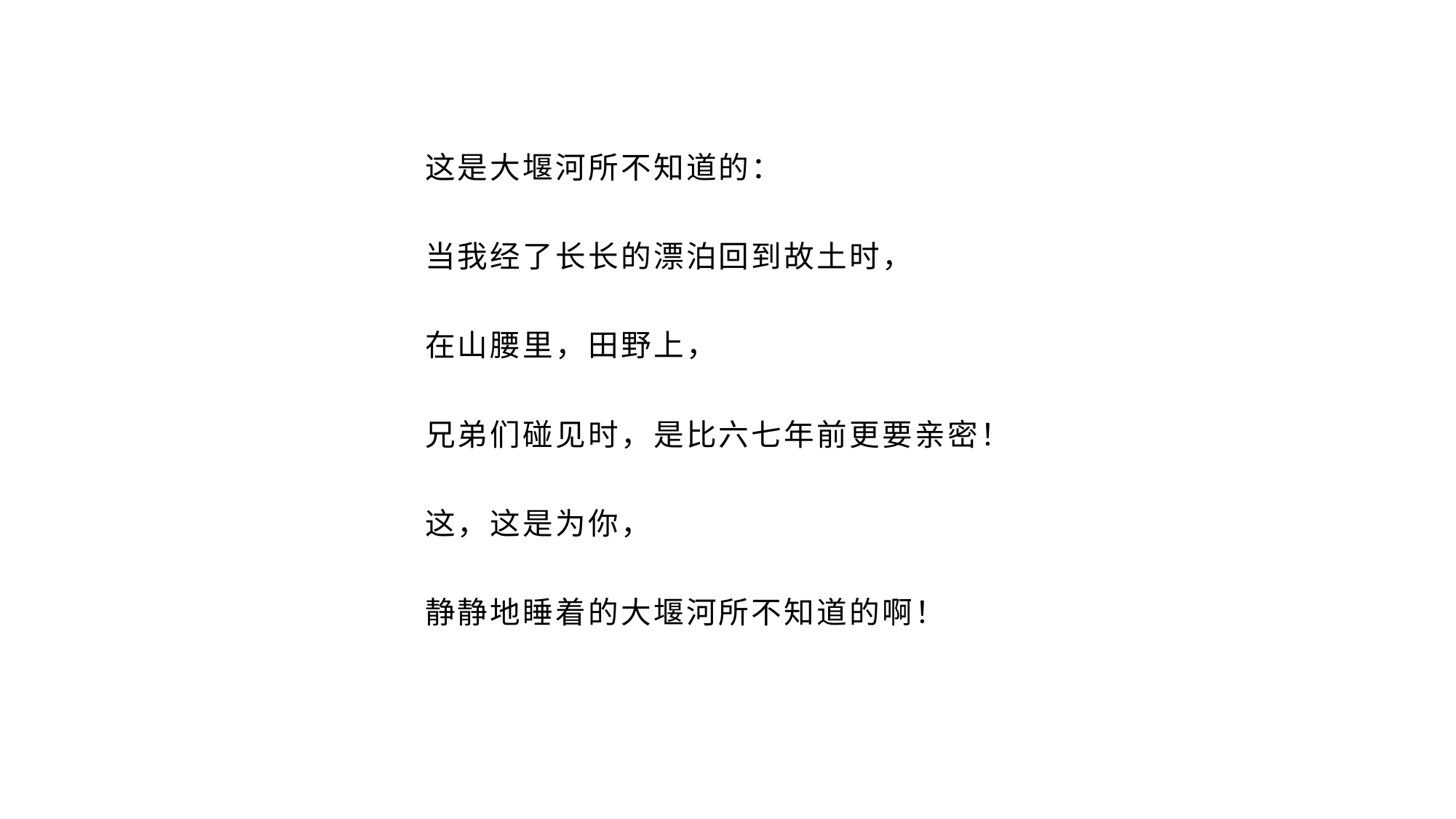

这是大堰河所不知道的：
当我经了长长的漂泊回到故土时，
在山腰里，田野上，
兄弟们碰见时，是比六七年前更要亲密！
这，这是为你，
静静地睡着的大堰河所不知道的啊！